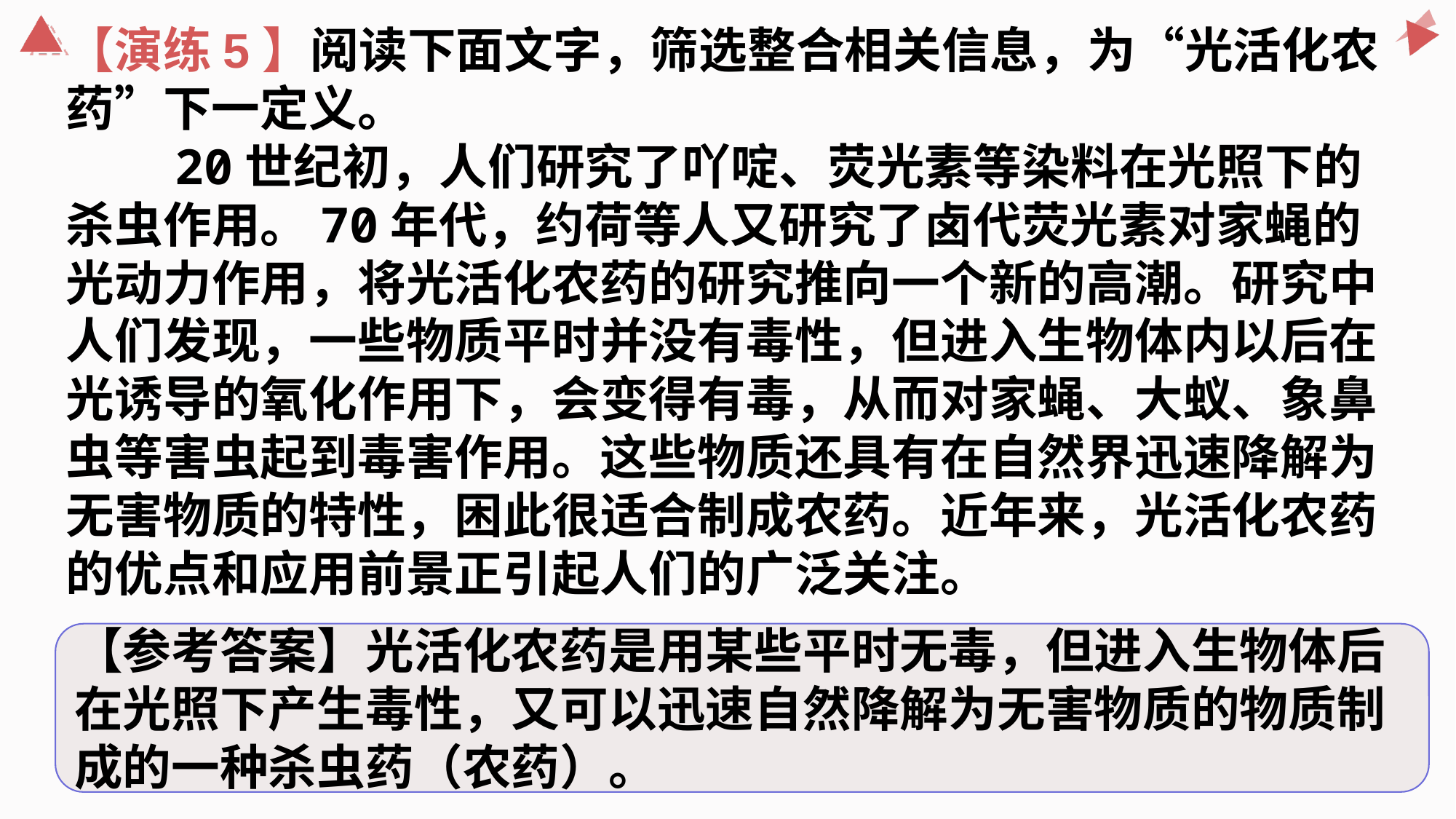

【演练5】阅读下面文字，筛选整合相关信息，为“光活化农药”下一定义。
	20世纪初，人们研究了吖啶、荧光素等染料在光照下的杀虫作用。70年代，约荷等人又研究了卤代荧光素对家蝇的光动力作用，将光活化农药的研究推向一个新的高潮。研究中人们发现，一些物质平时并没有毒性，但进入生物体内以后在光诱导的氧化作用下，会变得有毒，从而对家蝇、大蚁、象鼻虫等害虫起到毒害作用。这些物质还具有在自然界迅速降解为无害物质的特性，困此很适合制成农药。近年来，光活化农药的优点和应用前景正引起人们的广泛关注。

【参考答案】光活化农药是用某些平时无毒，但进入生物体后在光照下产生毒性，又可以迅速自然降解为无害物质的物质制成的一种杀虫药（农药）。